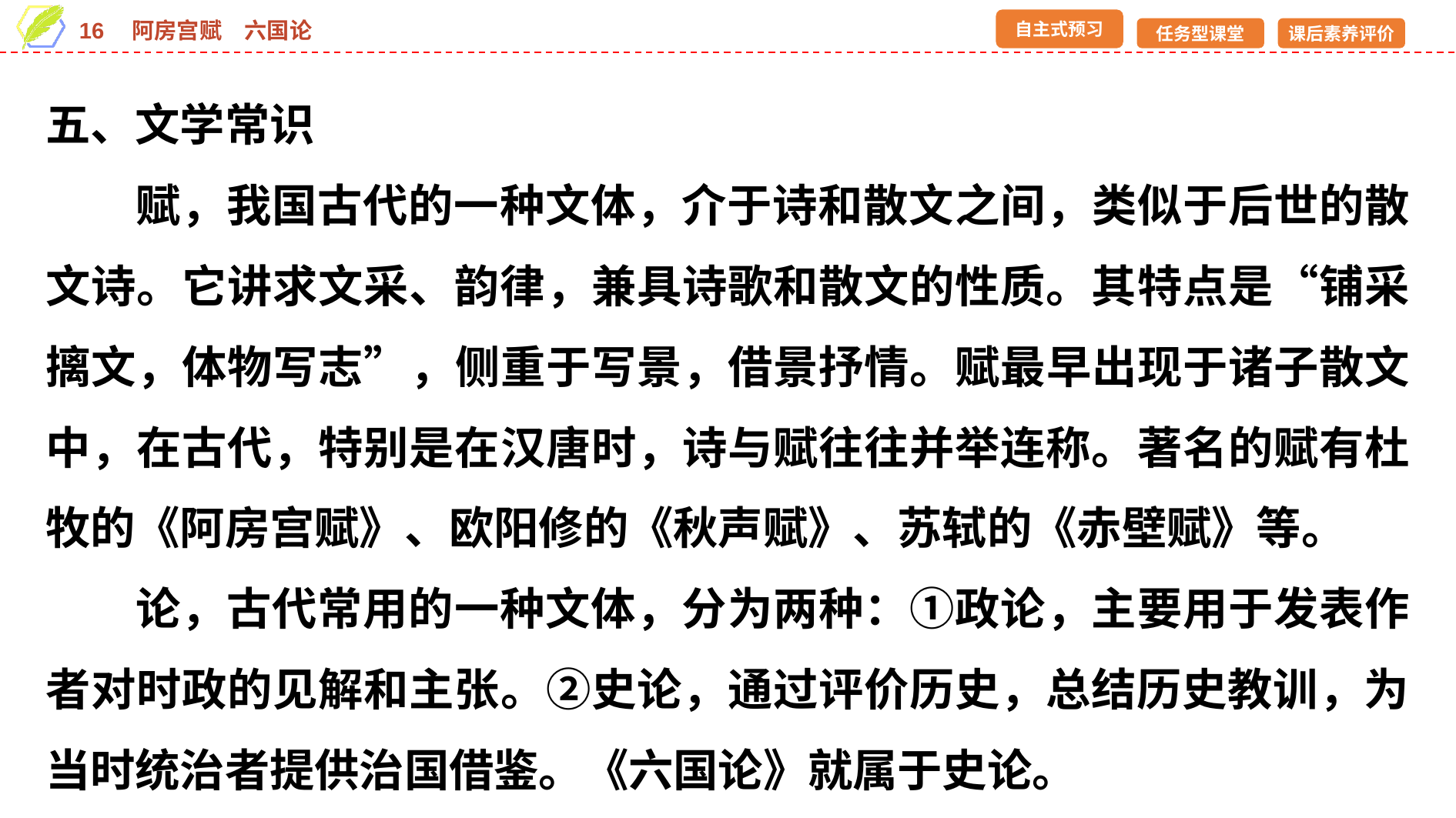

五、文学常识
赋，我国古代的一种文体，介于诗和散文之间，类似于后世的散文诗。它讲求文采、韵律，兼具诗歌和散文的性质。其特点是“铺采摛文，体物写志”，侧重于写景，借景抒情。赋最早出现于诸子散文中，在古代，特别是在汉唐时，诗与赋往往并举连称。著名的赋有杜牧的《阿房宫赋》、欧阳修的《秋声赋》、苏轼的《赤壁赋》等。
论，古代常用的一种文体，分为两种：①政论，主要用于发表作者对时政的见解和主张。②史论，通过评价历史，总结历史教训，为当时统治者提供治国借鉴。《六国论》就属于史论。